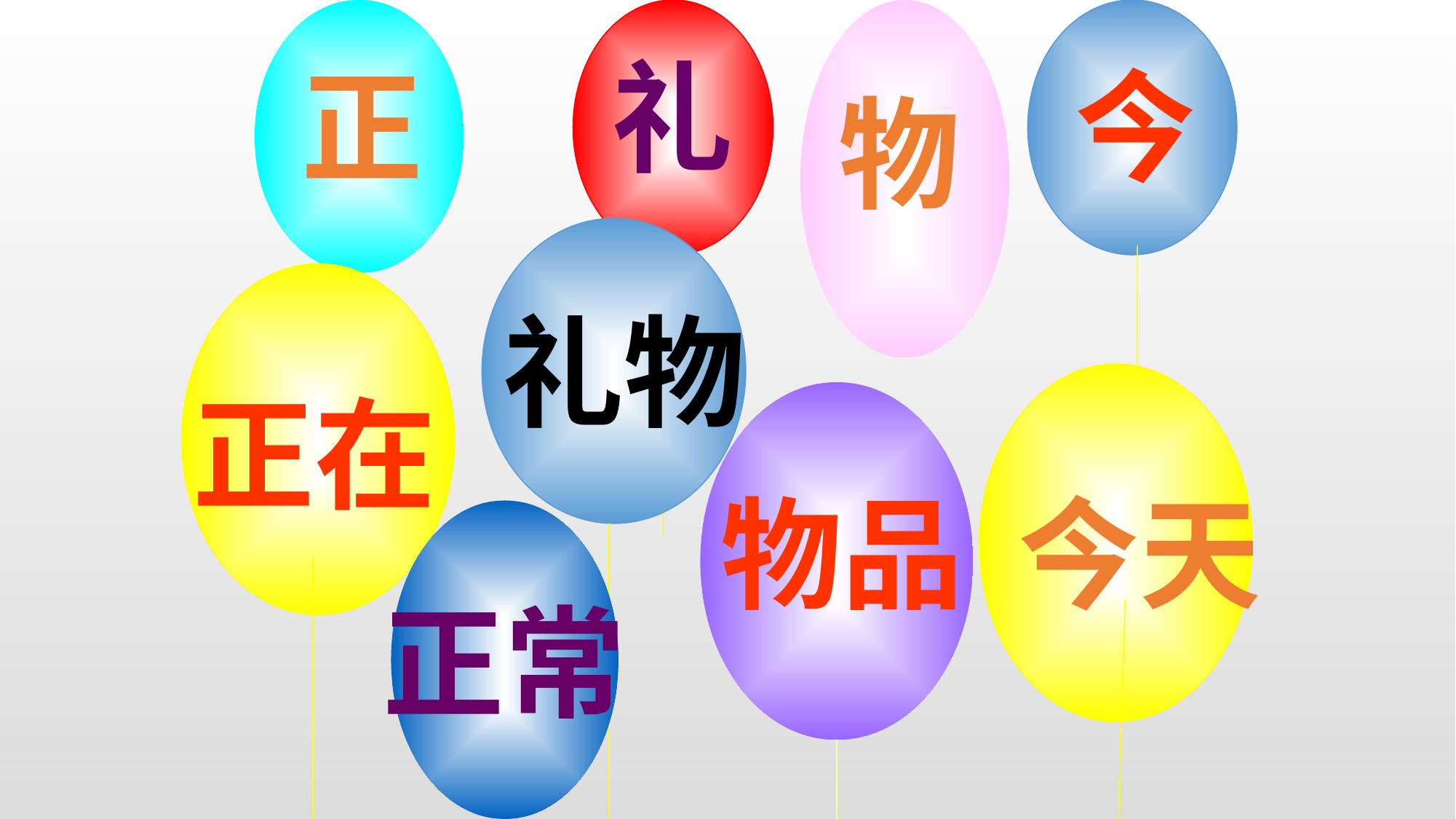

正

礼

物

今

礼物

正在

今天

物品
正常